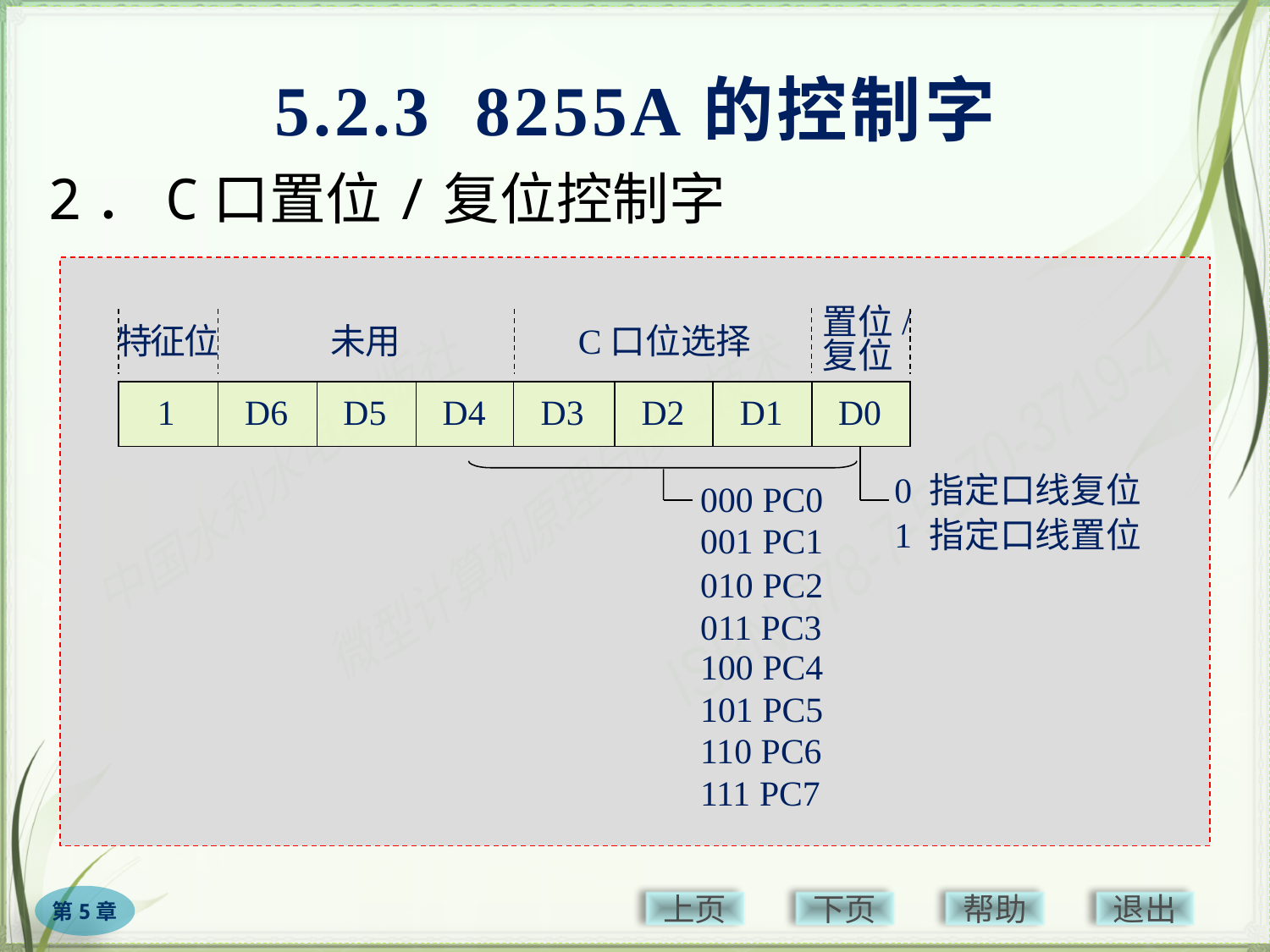

# 5.2.3  8255A的控制字
2．C口置位/复位控制字

置位/
复位

特征位
未用
    C口位选择
1
D6
D5
D4
D3
D2
D1
D0
0 指定口线复位
000 PC0
1 指定口线置位
001 PC1
010 PC2
011 PC3
100 PC4
101 PC5
110 PC6
111 PC7